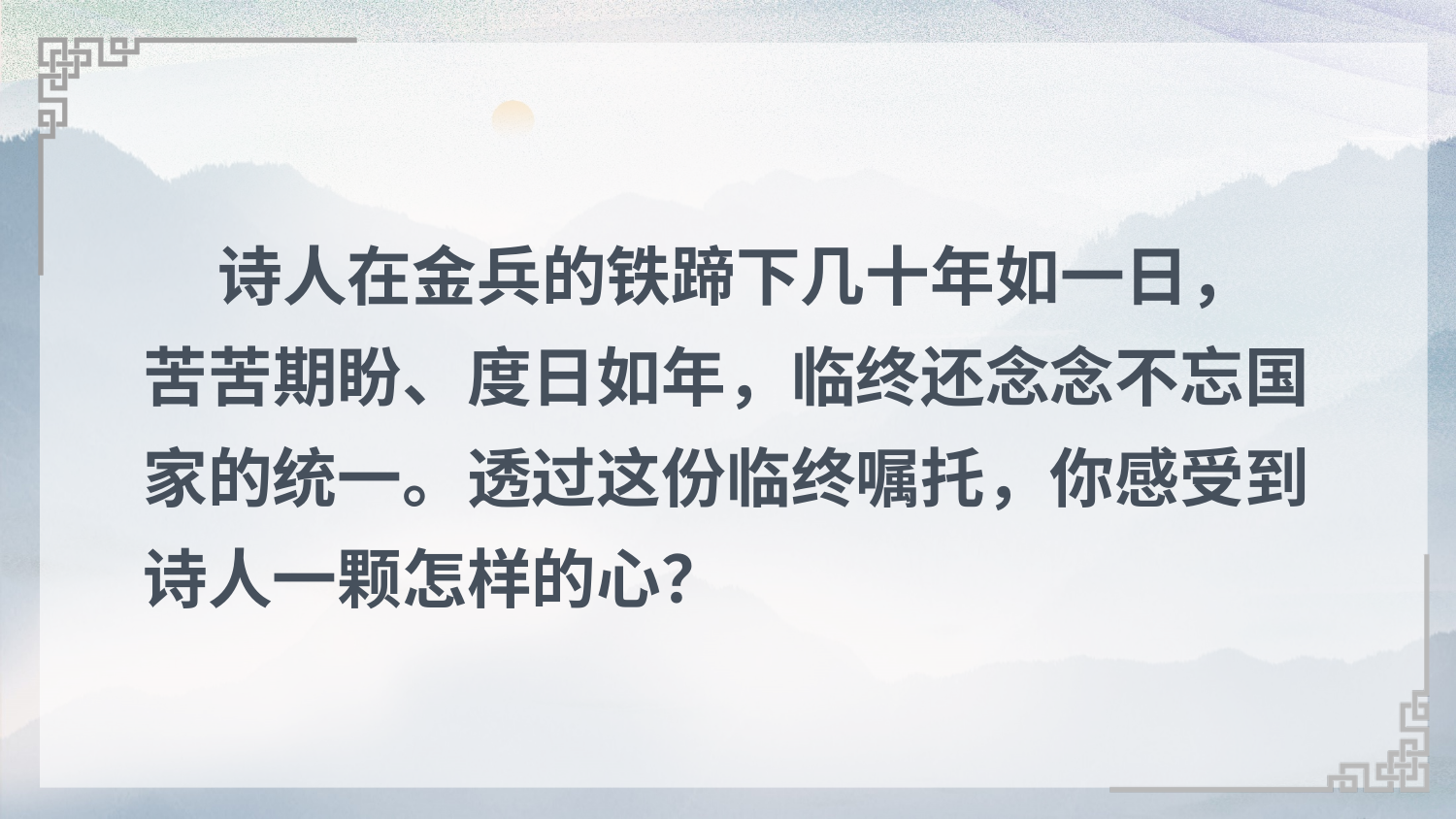

诗人在金兵的铁蹄下几十年如一日，苦苦期盼、度日如年，临终还念念不忘国家的统一。透过这份临终嘱托，你感受到诗人一颗怎样的心？